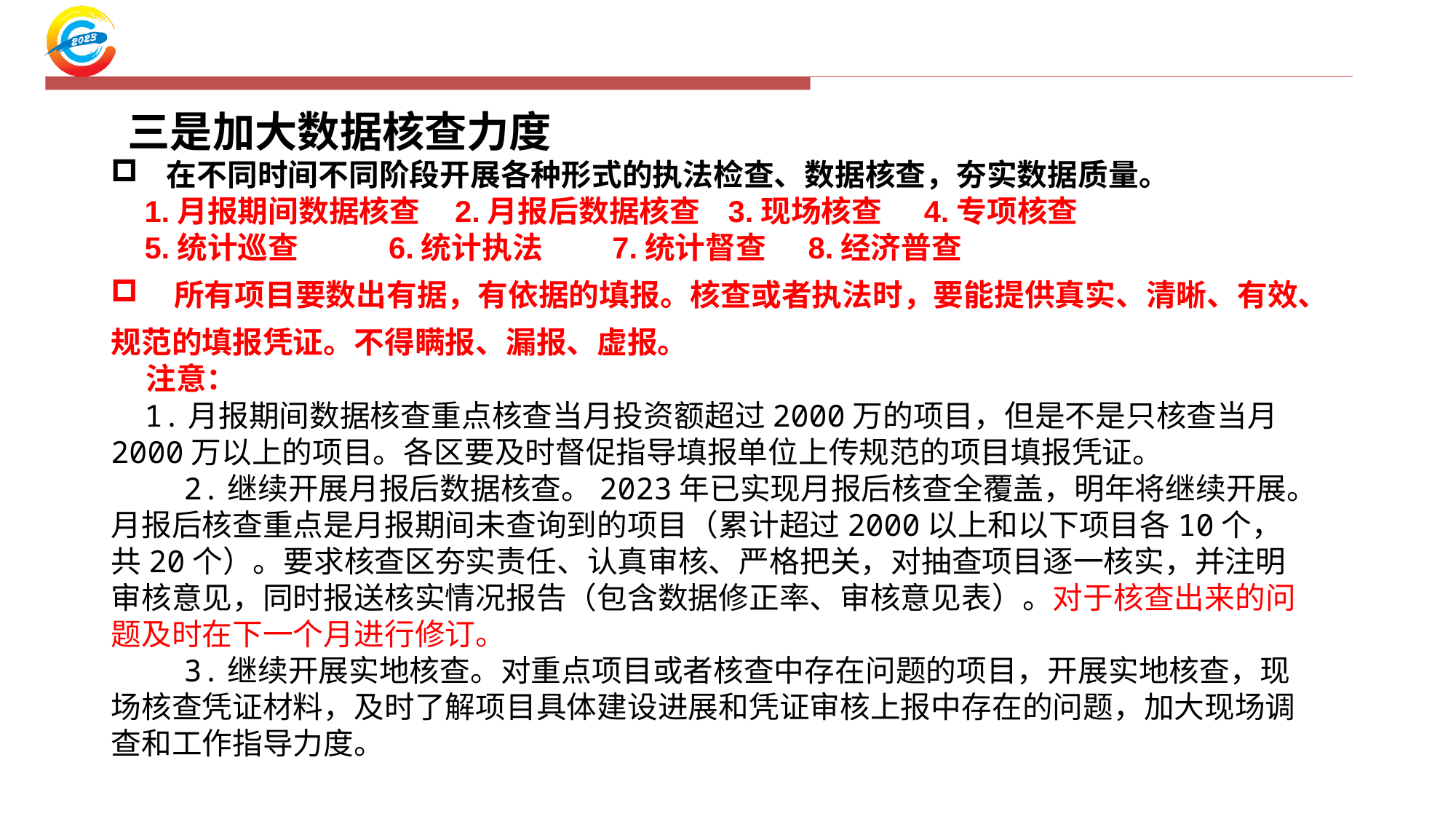

三是加大数据核查力度
   在不同时间不同阶段开展各种形式的执法检查、数据核查，夯实数据质量。
    1.月报期间数据核查    2.月报后数据核查   3.现场核查     4.专项核查
    5.统计巡查            6.统计执法         7.统计督查     8.经济普查
    所有项目要数出有据，有依据的填报。核查或者执法时，要能提供真实、清晰、有效、规范的填报凭证。不得瞒报、漏报、虚报。
    注意：
    1.月报期间数据核查重点核查当月投资额超过2000万的项目，但是不是只核查当月2000万以上的项目。各区要及时督促指导填报单位上传规范的项目填报凭证。
    2.继续开展月报后数据核查。2023年已实现月报后核查全覆盖，明年将继续开展。月报后核查重点是月报期间未查询到的项目（累计超过2000以上和以下项目各10个，共20个）。要求核查区夯实责任、认真审核、严格把关，对抽查项目逐一核实，并注明审核意见，同时报送核实情况报告（包含数据修正率、审核意见表）。对于核查出来的问题及时在下一个月进行修订。
    3.继续开展实地核查。对重点项目或者核查中存在问题的项目，开展实地核查，现场核查凭证材料，及时了解项目具体建设进展和凭证审核上报中存在的问题，加大现场调查和工作指导力度。